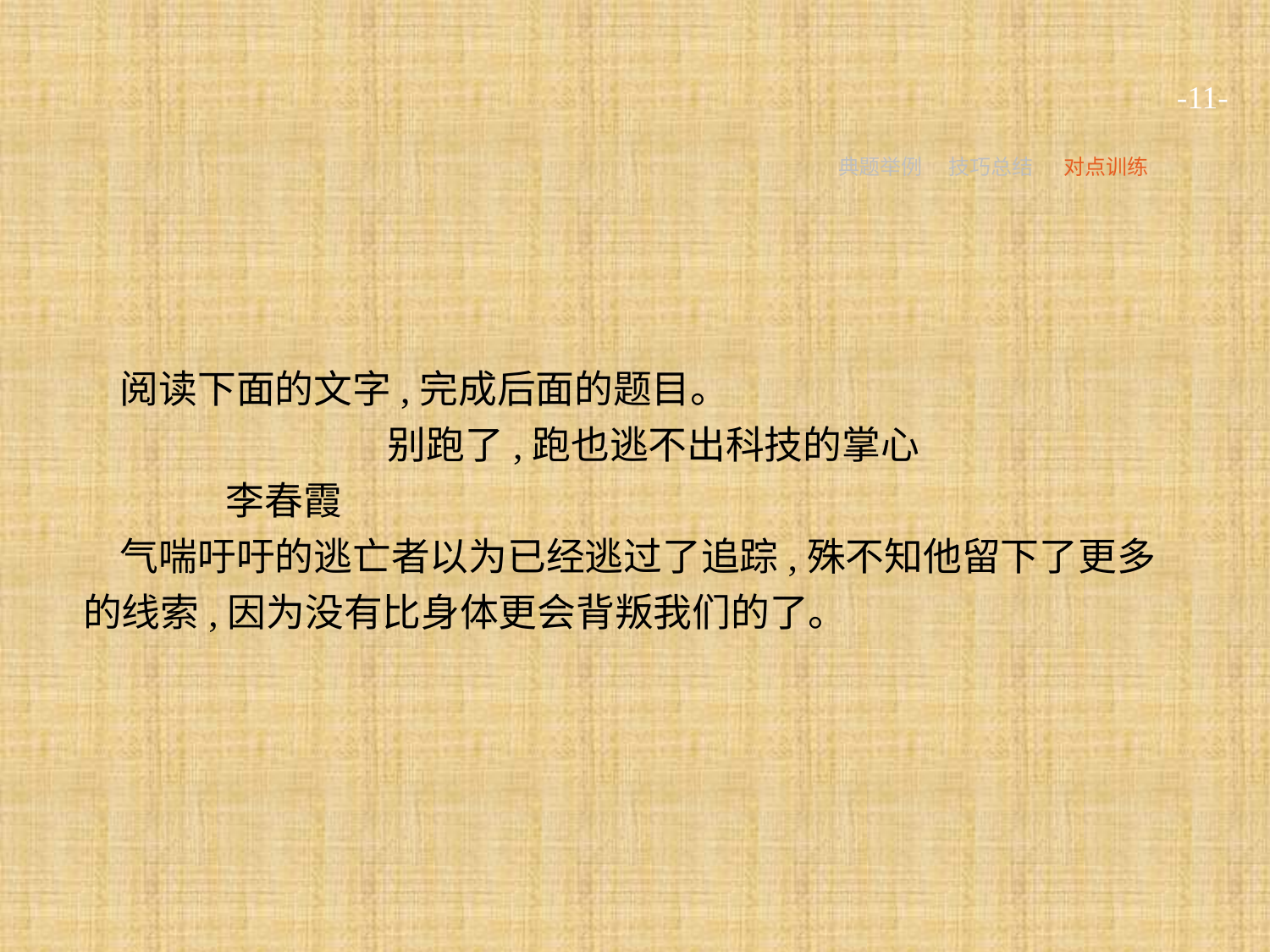

-11-
典题举例
技巧总结
对点训练
阅读下面的文字,完成后面的题目。
别跑了,跑也逃不出科技的掌心
	李春霞
气喘吁吁的逃亡者以为已经逃过了追踪,殊不知他留下了更多的线索,因为没有比身体更会背叛我们的了。